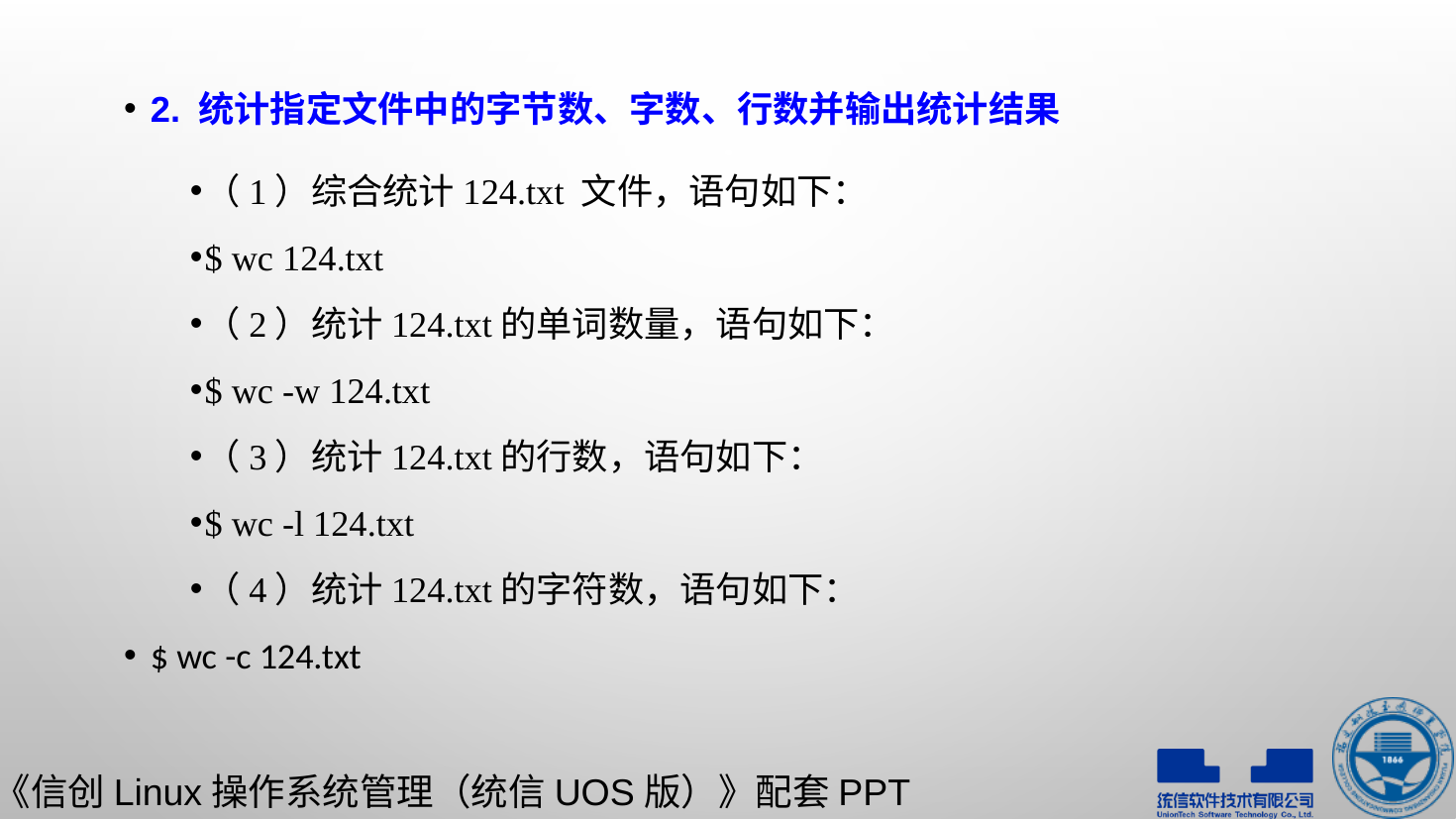

2. 统计指定文件中的字节数、字数、行数并输出统计结果
（1）综合统计124.txt 文件，语句如下：
$ wc 124.txt
（2）统计124.txt的单词数量，语句如下：
$ wc -w 124.txt
（3）统计124.txt的行数，语句如下：
$ wc -l 124.txt
（4）统计124.txt的字符数，语句如下：
$ wc -c 124.txt